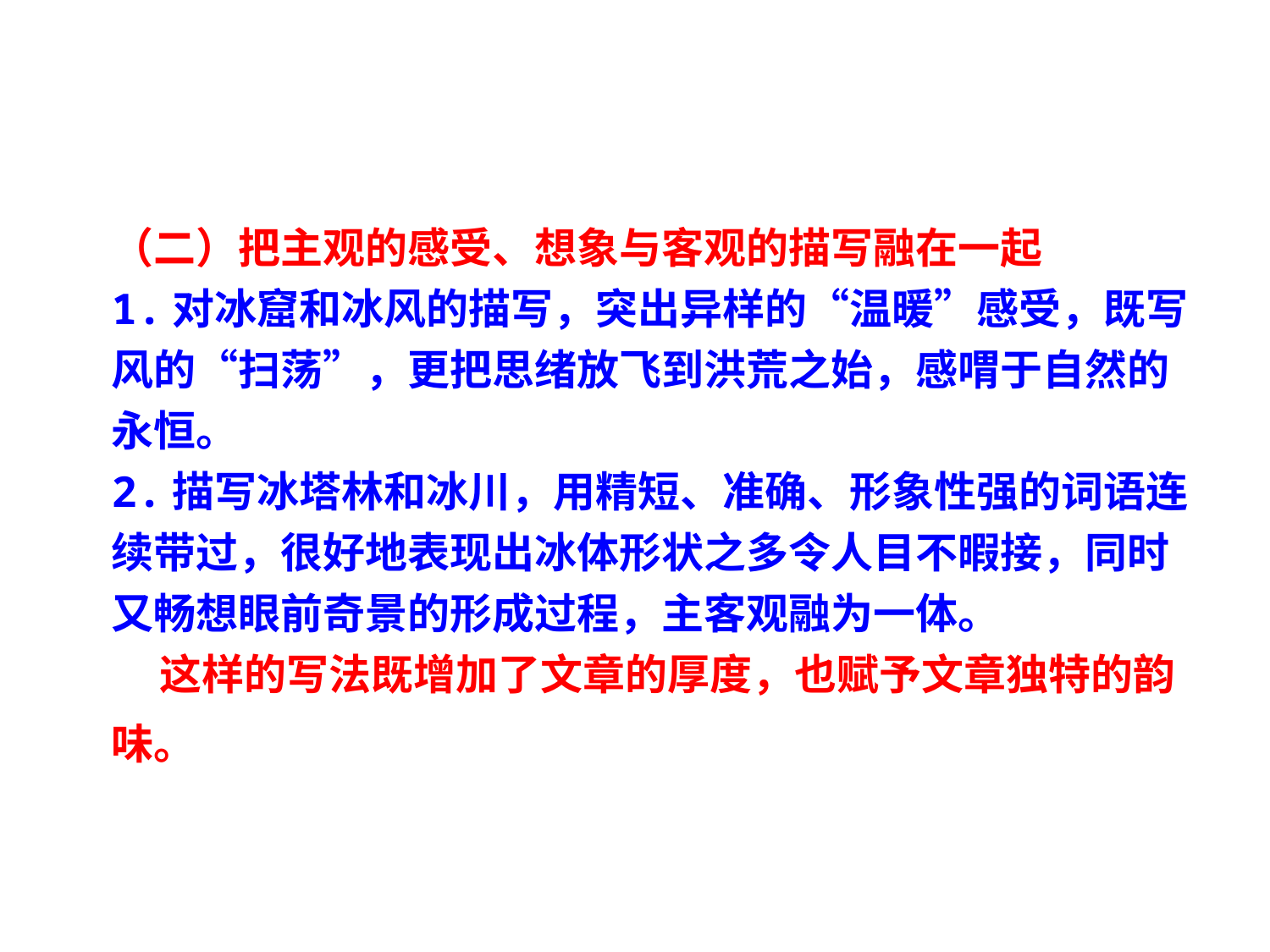

（二）把主观的感受、想象与客观的描写融在一起
1.对冰窟和冰风的描写，突出异样的“温暖”感受，既写风的“扫荡”，更把思绪放飞到洪荒之始，感喟于自然的永恒。
2.描写冰塔林和冰川，用精短、准确、形象性强的词语连续带过，很好地表现出冰体形状之多令人目不暇接，同时又畅想眼前奇景的形成过程，主客观融为一体。
    这样的写法既增加了文章的厚度，也赋予文章独特的韵味。